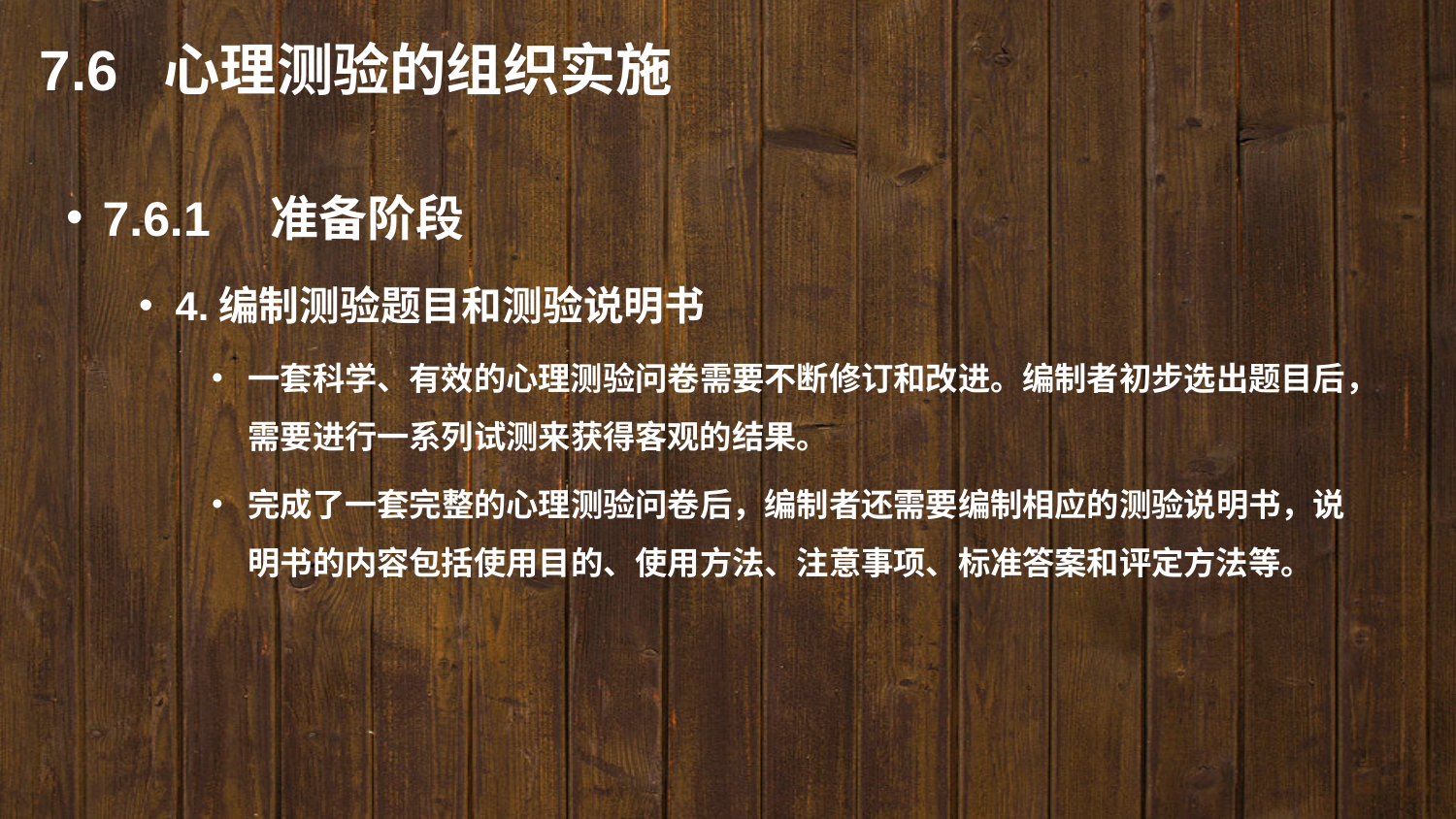

7.6  心理测验的组织实施
7.6.1　准备阶段
4.编制测验题目和测验说明书
一套科学、有效的心理测验问卷需要不断修订和改进。编制者初步选出题目后，需要进行一系列试测来获得客观的结果。
完成了一套完整的心理测验问卷后，编制者还需要编制相应的测验说明书，说明书的内容包括使用目的、使用方法、注意事项、标准答案和评定方法等。